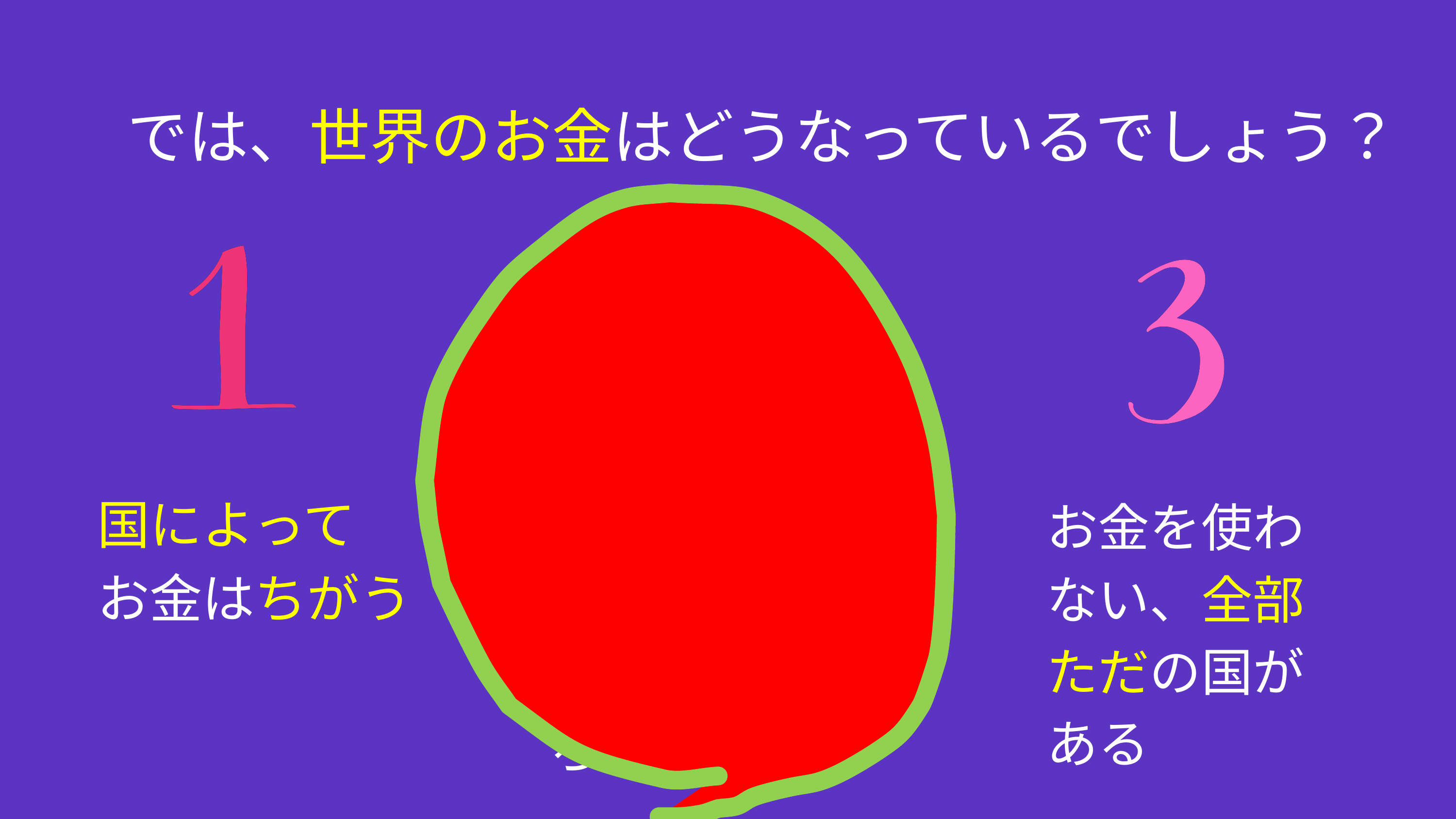

では、世界のお金はどうなっているでしょう？

国は違うけど、同じお金を
使っているところもある
国によって
お金はちがう
お金を使わない、全部ただの国がある